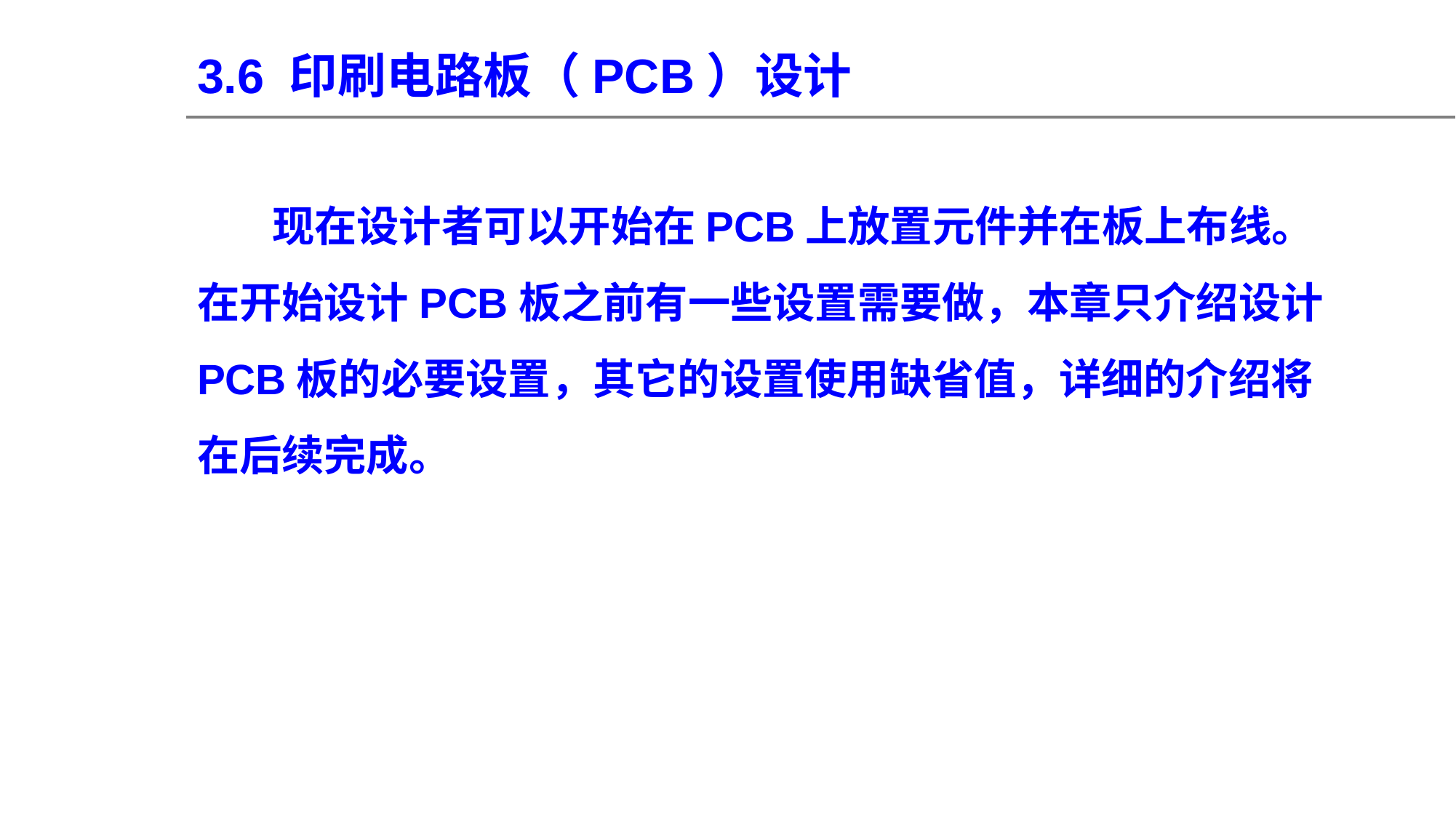

3.6 印刷电路板（PCB）设计
现在设计者可以开始在PCB上放置元件并在板上布线。在开始设计PCB板之前有一些设置需要做，本章只介绍设计PCB板的必要设置，其它的设置使用缺省值，详细的介绍将在后续完成。